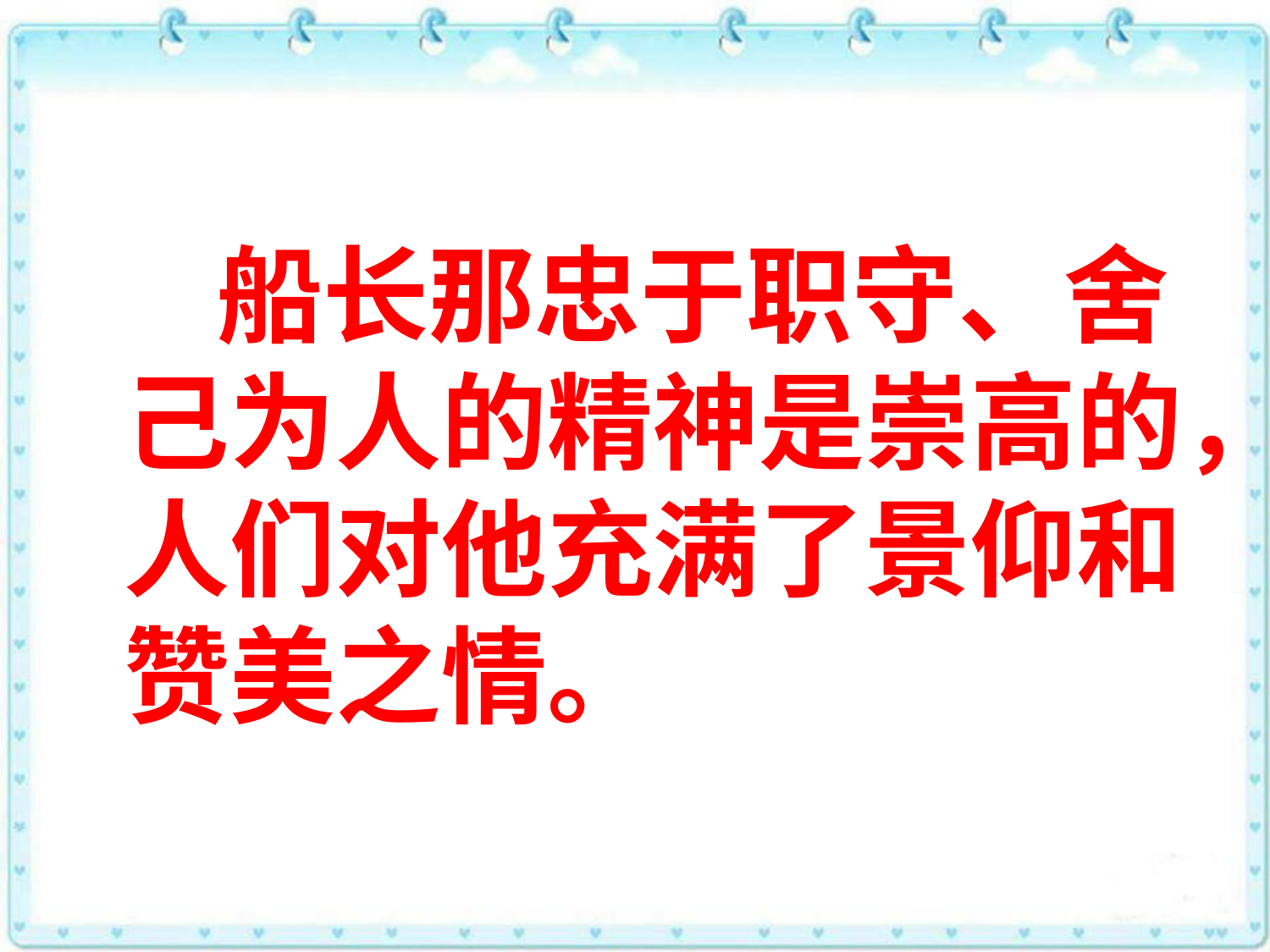

船长那忠于职守、舍己为人的精神是崇高的，人们对他充满了景仰和赞美之情。